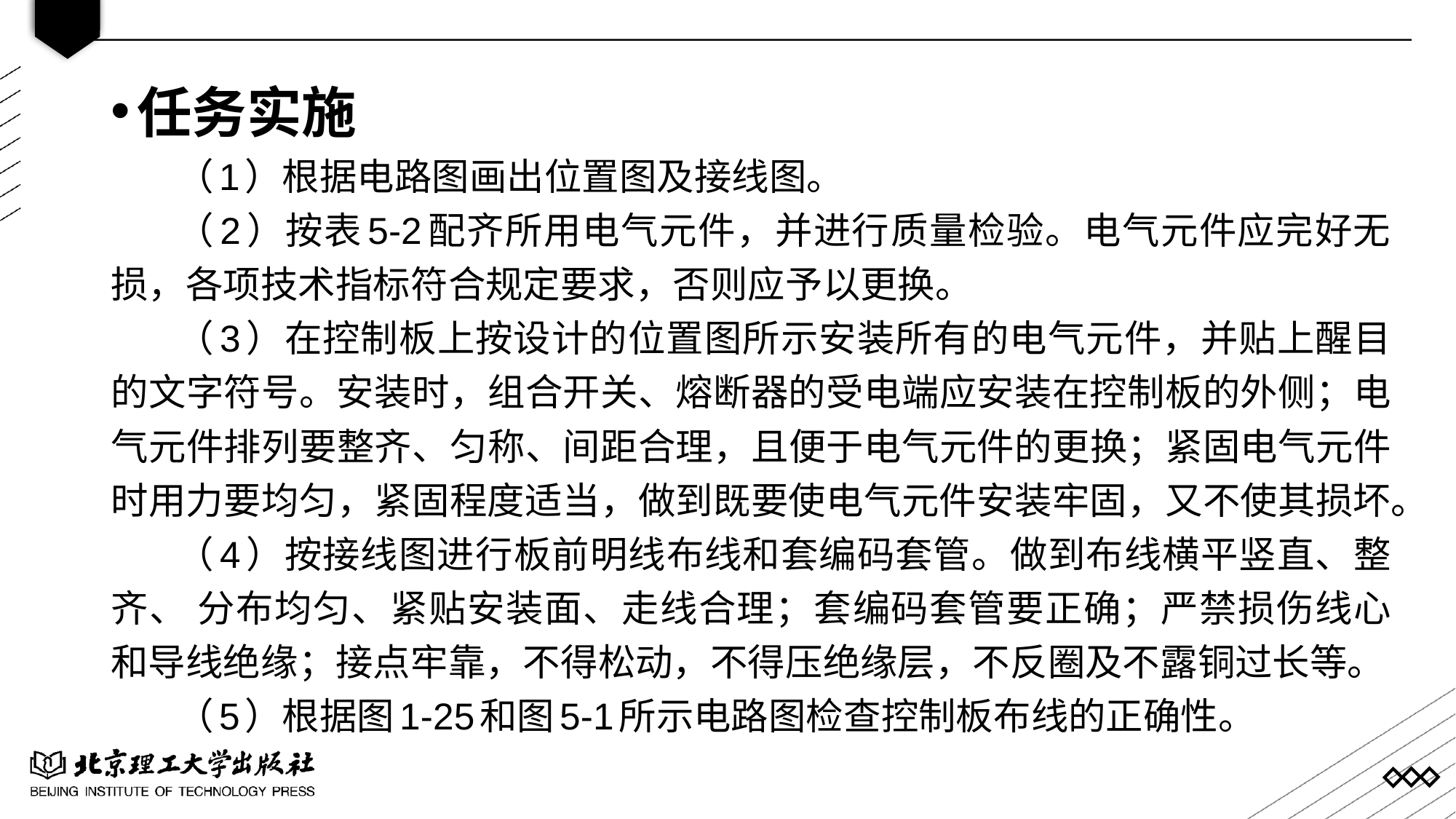

任务实施
（1）根据电路图画出位置图及接线图。
（2）按表5-2配齐所用电气元件，并进行质量检验。电气元件应完好无损，各项技术指标符合规定要求，否则应予以更换。
（3）在控制板上按设计的位置图所示安装所有的电气元件，并贴上醒目的文字符号。安装时，组合开关、熔断器的受电端应安装在控制板的外侧；电气元件排列要整齐、匀称、间距合理，且便于电气元件的更换；紧固电气元件时用力要均匀，紧固程度适当，做到既要使电气元件安装牢固，又不使其损坏。
（4）按接线图进行板前明线布线和套编码套管。做到布线横平竖直、整齐、 分布均匀、紧贴安装面、走线合理；套编码套管要正确；严禁损伤线心和导线绝缘；接点牢靠，不得松动，不得压绝缘层，不反圈及不露铜过长等。
（5）根据图1-25和图5-1所示电路图检查控制板布线的正确性。